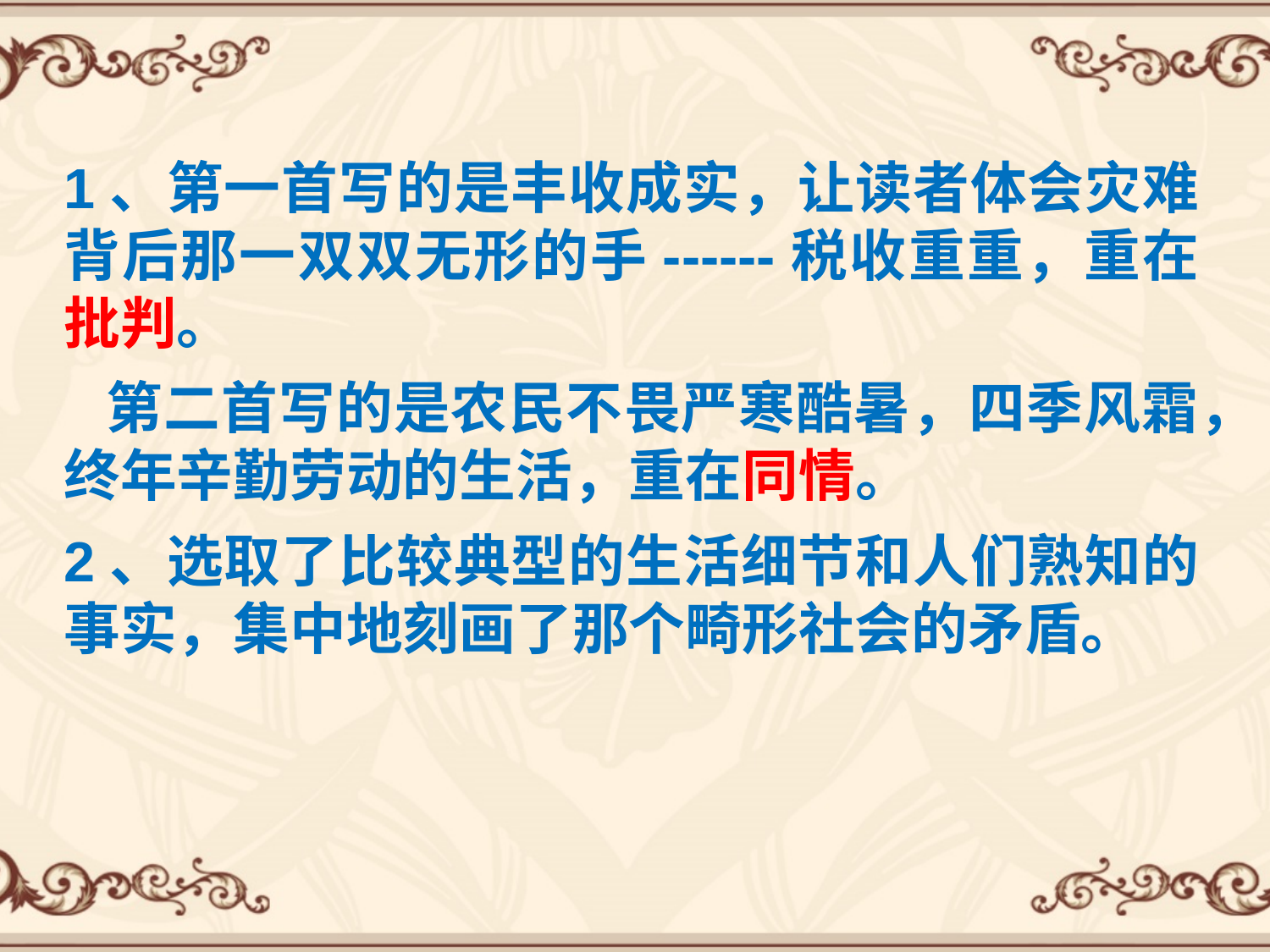

1、第一首写的是丰收成实，让读者体会灾难背后那一双双无形的手------税收重重，重在批判。
  第二首写的是农民不畏严寒酷暑，四季风霜，终年辛勤劳动的生活，重在同情。
2、选取了比较典型的生活细节和人们熟知的事实，集中地刻画了那个畸形社会的矛盾。